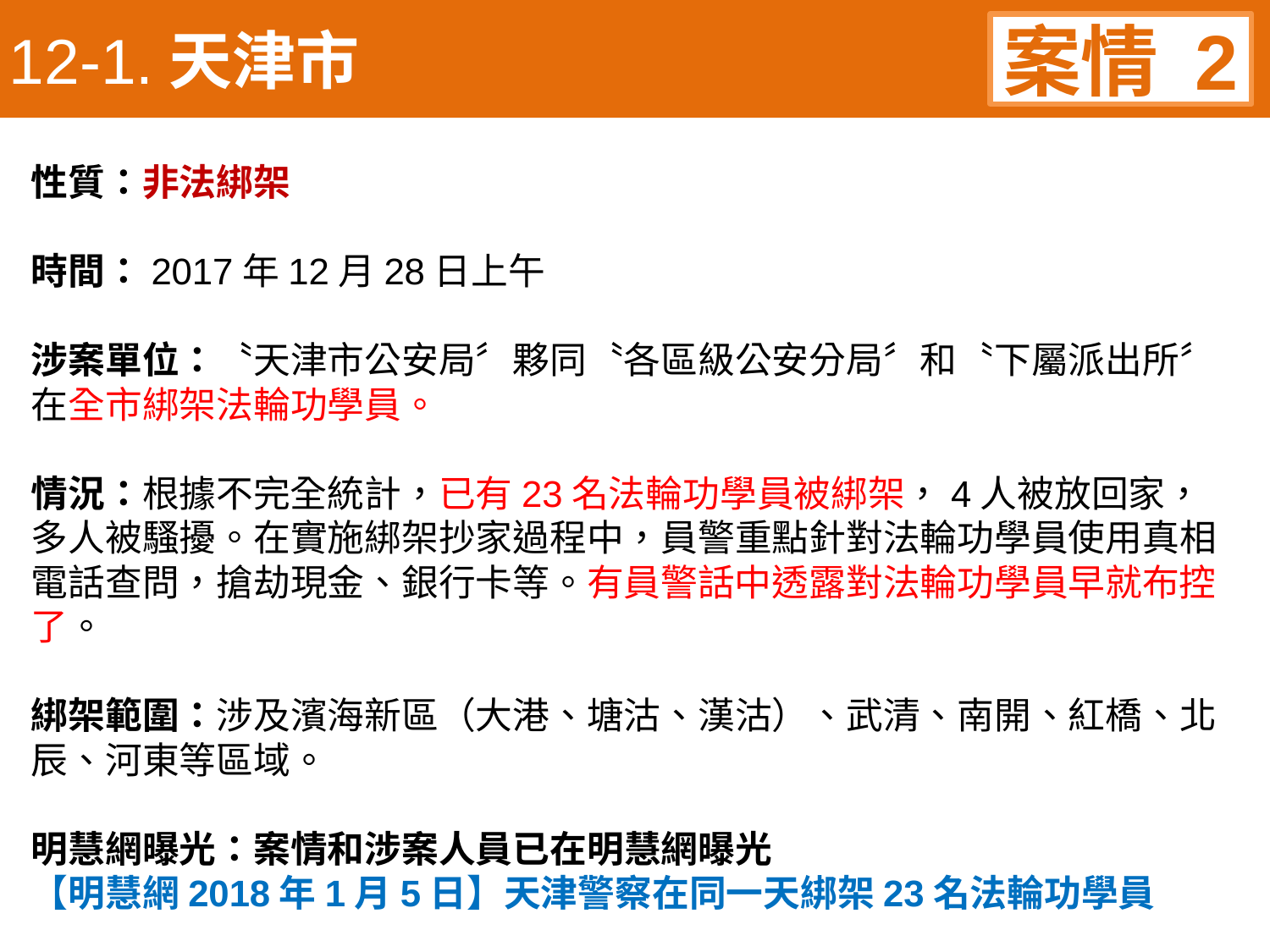

12-1.天津市
案情 2

性質：非法綁架

時間：2017年12月28日上午

涉案單位：〝天津市公安局〞夥同〝各區級公安分局〞和〝下屬派出所〞在全市綁架法輪功學員。

情況：根據不完全統計，已有23名法輪功學員被綁架，4人被放回家，多人被騷擾。在實施綁架抄家過程中，員警重點針對法輪功學員使用真相電話查問，搶劫現金、銀行卡等。有員警話中透露對法輪功學員早就布控了。

綁架範圍：涉及濱海新區（大港、塘沽、漢沽）、武清、南開、紅橋、北辰、河東等區域。

明慧網曝光：案情和涉案人員已在明慧網曝光
【明慧網2018年1月5日】天津警察在同一天綁架23名法輪功學員